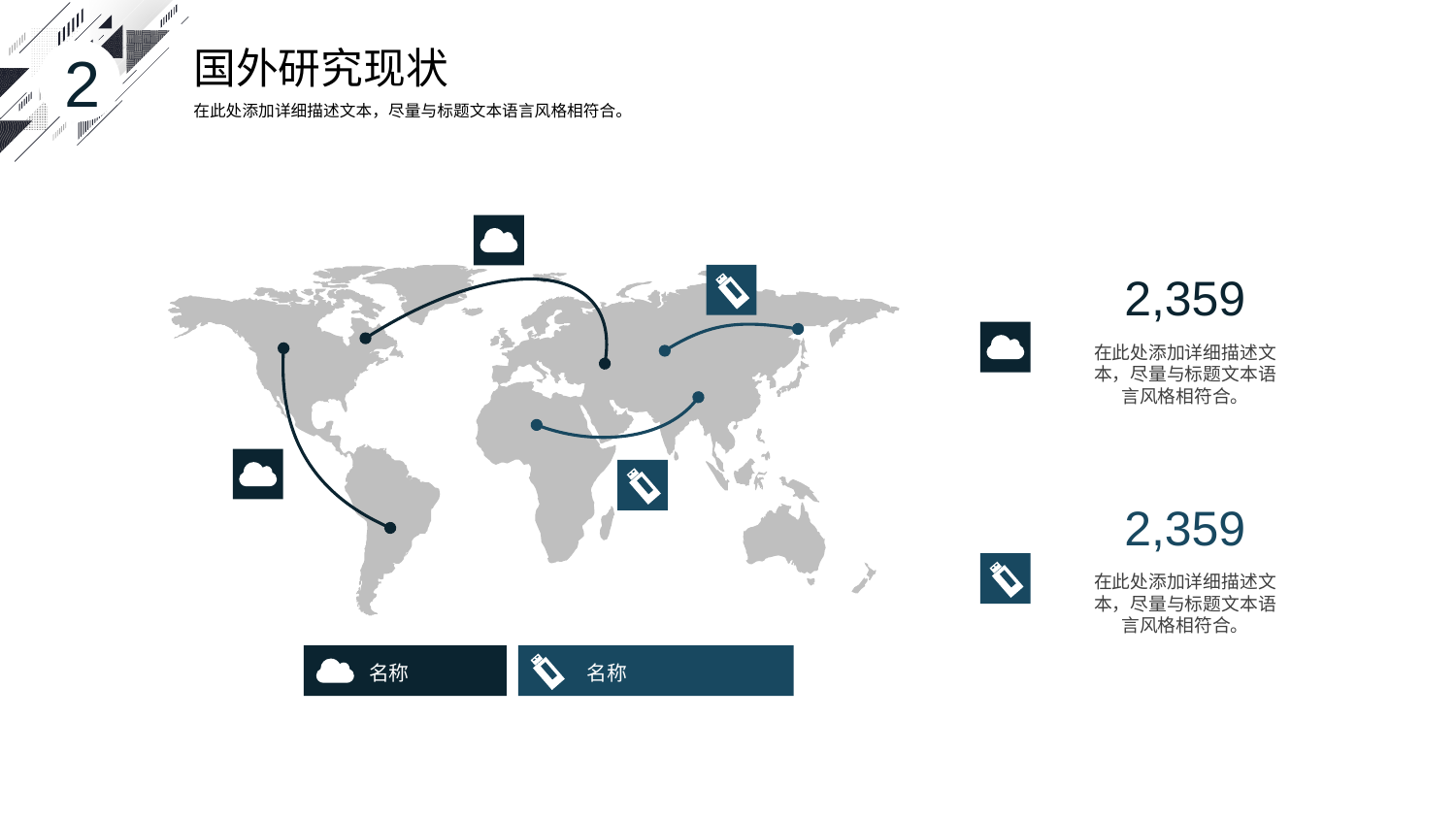

国外研究现状
在此处添加详细描述文本，尽量与标题文本语言风格相符合。
2

2,359

在此处添加详细描述文本，尽量与标题文本语言风格相符合。

2,359

在此处添加详细描述文本，尽量与标题文本语言风格相符合。

名称

名称